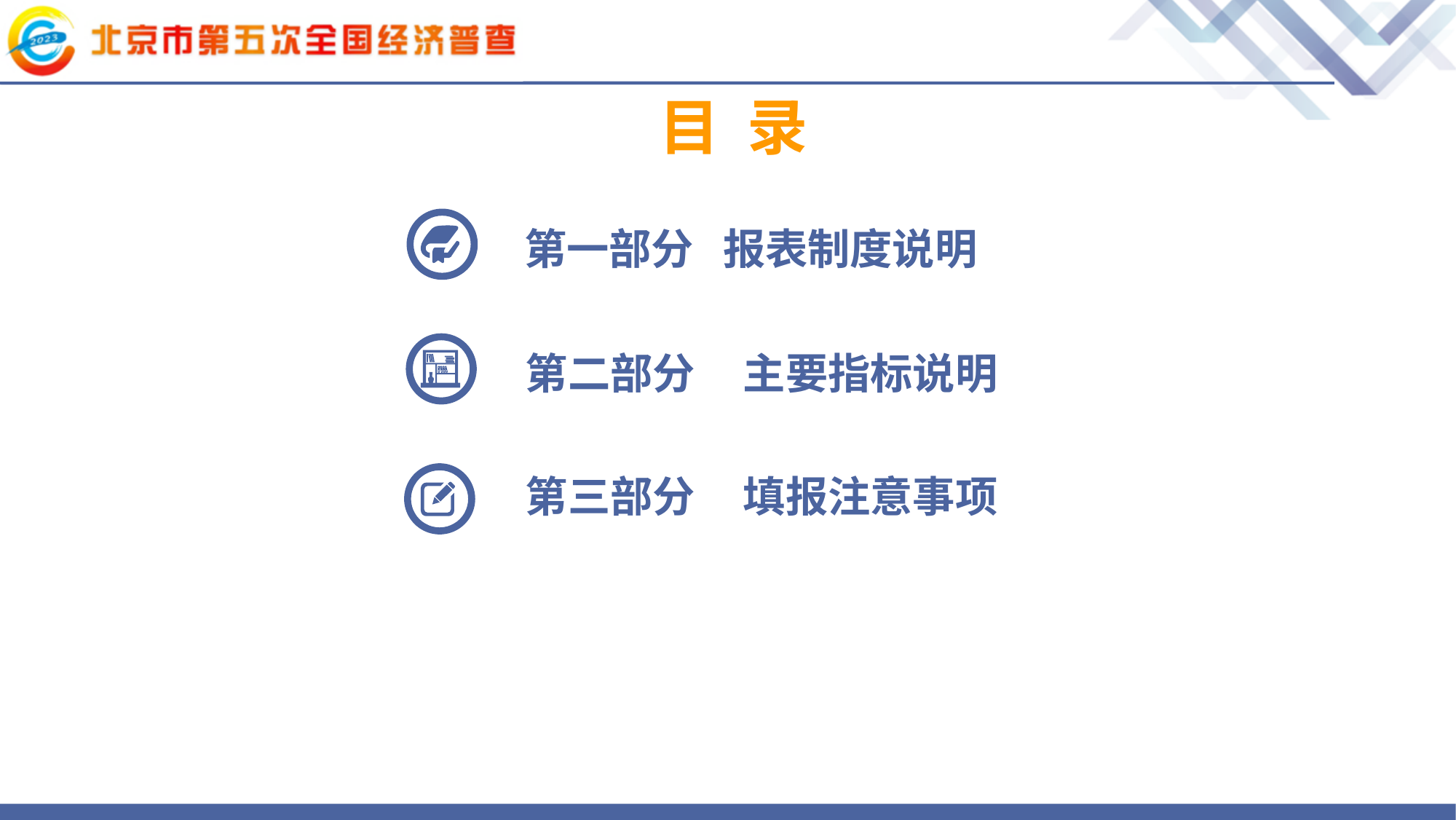

目  录

第一部分   报表制度说明

第二部分     主要指标说明

第三部分     填报注意事项